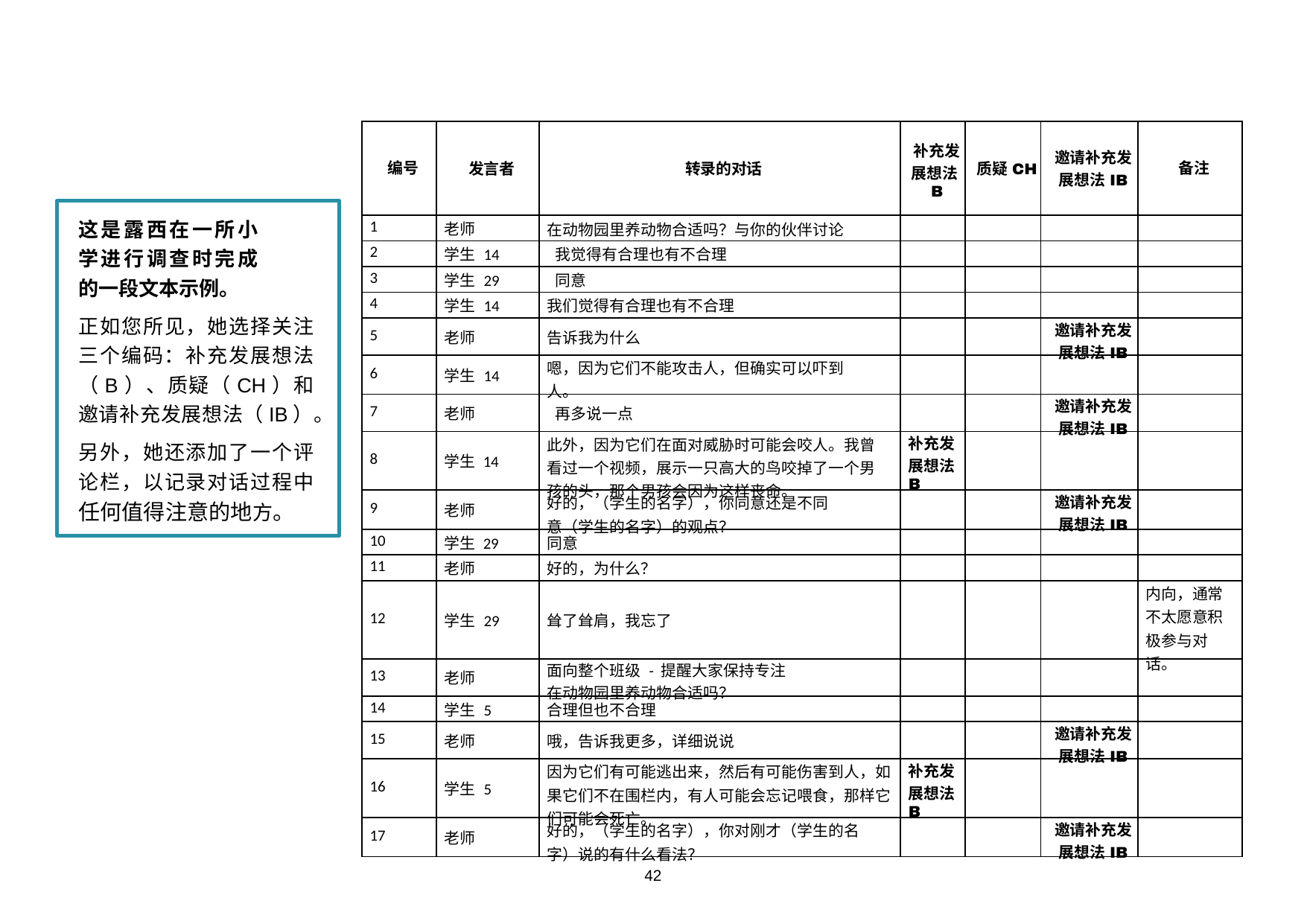

| 编号 | 发言者 | 转录的对话 | 补充发展想法B | 质疑CH | 邀请补充发展想法IB | 备注 |
| --- | --- | --- | --- | --- | --- | --- |
| 1 | 老师 | 在动物园里养动物合适吗？与你的伙伴讨论 |  |  |  |  |
| 2 | 学生 14 | 我觉得有合理也有不合理 |  |  |  |  |
| 3 | 学生 29 | 同意 |  |  |  |  |
| 4 | 学生 14 | 我们觉得有合理也有不合理 |  |  |  |  |
| 5 | 老师 | 告诉我为什么 |  |  | 邀请补充发展想法IB |  |
| 6 | 学生 14 | 嗯，因为它们不能攻击人，但确实可以吓到人。 |  |  |  |  |
| 7 | 老师 | 再多说一点 |  |  | 邀请补充发展想法IB |  |
| 8 | 学生 14 | 此外，因为它们在面对威胁时可能会咬人。我曾看过一个视频，展示一只高大的鸟咬掉了一个男孩的头，那个男孩会因为这样丧命。 | 补充发展想法B |  |  |  |
| 9 | 老师 | 好的，（学生的名字），你同意还是不同意（学生的名字）的观点？ |  |  | 邀请补充发展想法IB |  |
| 10 | 学生 29 | 同意 |  |  |  |  |
| 11 | 老师 | 好的，为什么？ |  |  |  |  |
| 12 | 学生 29 | 耸了耸肩，我忘了 |  |  |  | 内向，通常不太愿意积极参与对话。 |
| 13 | 老师 | 面向整个班级 - 提醒大家保持专注 在动物园里养动物合适吗？ |  |  |  |  |
| 14 | 学生 5 | 合理但也不合理 |  |  |  |  |
| 15 | 老师 | 哦，告诉我更多，详细说说 |  |  | 邀请补充发展想法IB |  |
| 16 | 学生 5 | 因为它们有可能逃出来，然后有可能伤害到人，如果它们不在围栏内，有人可能会忘记喂食，那样它们可能会死亡。 | 补充发展想法B |  |  |  |
| 17 | 老师 | 好的，（学生的名字），你对刚才（学生的名字）说的有什么看法？ |  |  | 邀请补充发展想法IB |  |
这是露西在一所小学进行调查时完成的一段文本示例。
正如您所见，她选择关注三个编码：补充发展想法（B）、质疑（CH）和邀请补充发展想法（IB）。
另外，她还添加了一个评论栏，以记录对话过程中任何值得注意的地方。
42